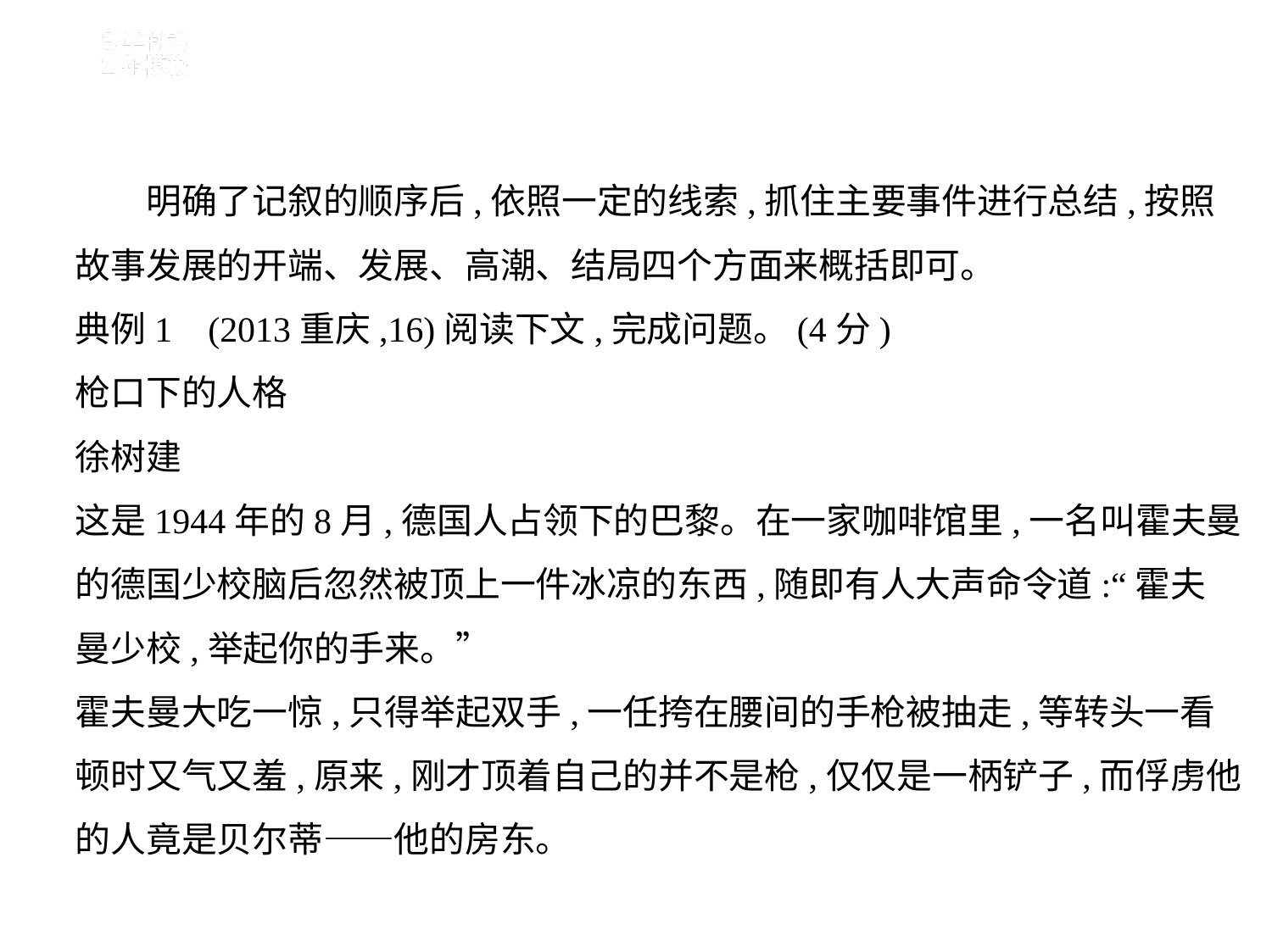

明确了记叙的顺序后,依照一定的线索,抓住主要事件进行总结,按照
故事发展的开端、发展、高潮、结局四个方面来概括即可。
典例1    (2013重庆,16)阅读下文,完成问题。(4分)
枪口下的人格
徐树建
这是1944年的8月,德国人占领下的巴黎。在一家咖啡馆里,一名叫霍夫曼
的德国少校脑后忽然被顶上一件冰凉的东西,随即有人大声命令道:“霍夫
曼少校,举起你的手来。”
霍夫曼大吃一惊,只得举起双手,一任挎在腰间的手枪被抽走,等转头一看
顿时又气又羞,原来,刚才顶着自己的并不是枪,仅仅是一柄铲子,而俘虏他
的人竟是贝尔蒂——他的房东。